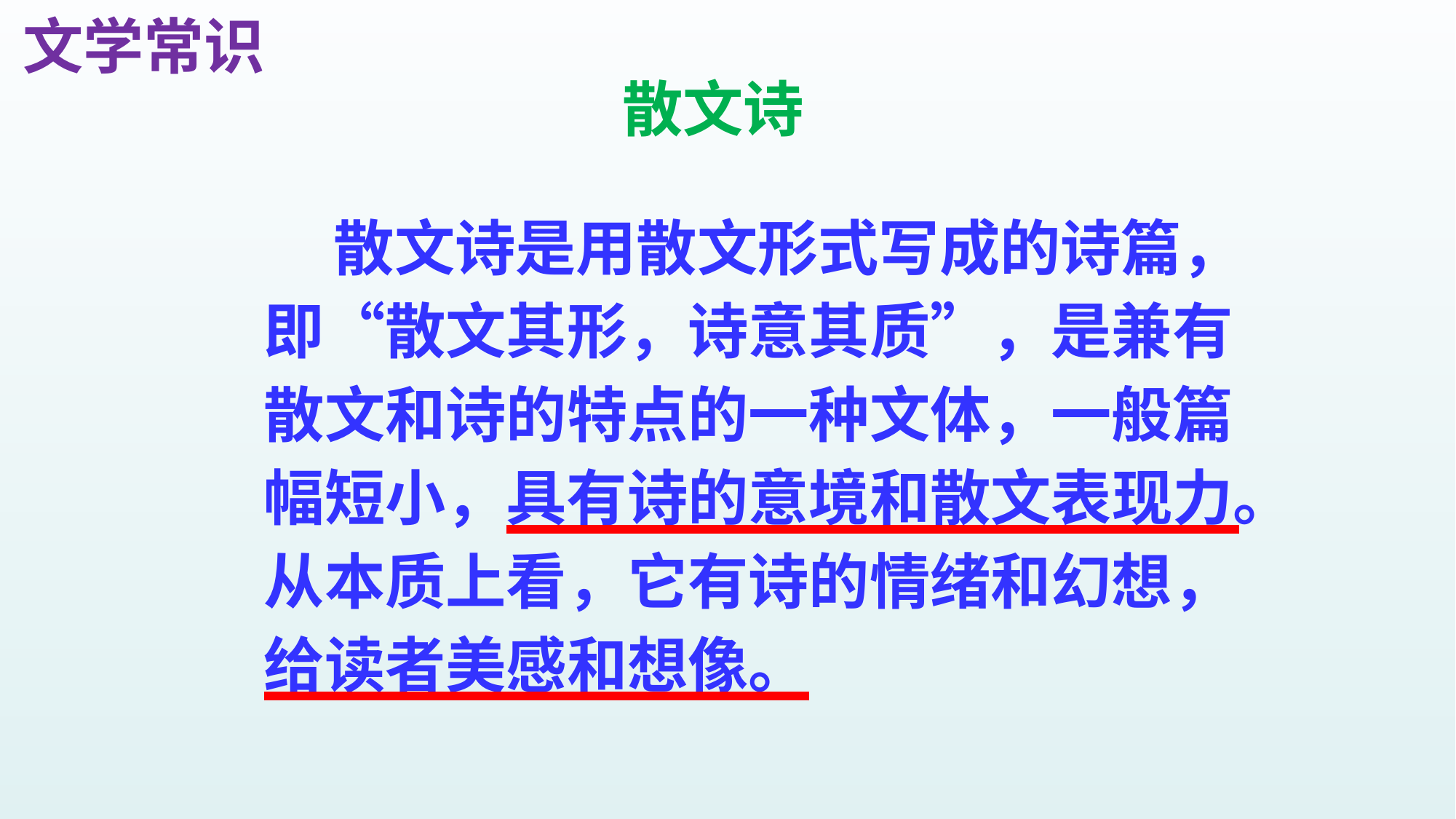

文学常识
散文诗
    散文诗是用散文形式写成的诗篇，即“散文其形，诗意其质”，是兼有散文和诗的特点的一种文体，一般篇幅短小，具有诗的意境和散文表现力。从本质上看，它有诗的情绪和幻想，给读者美感和想像。